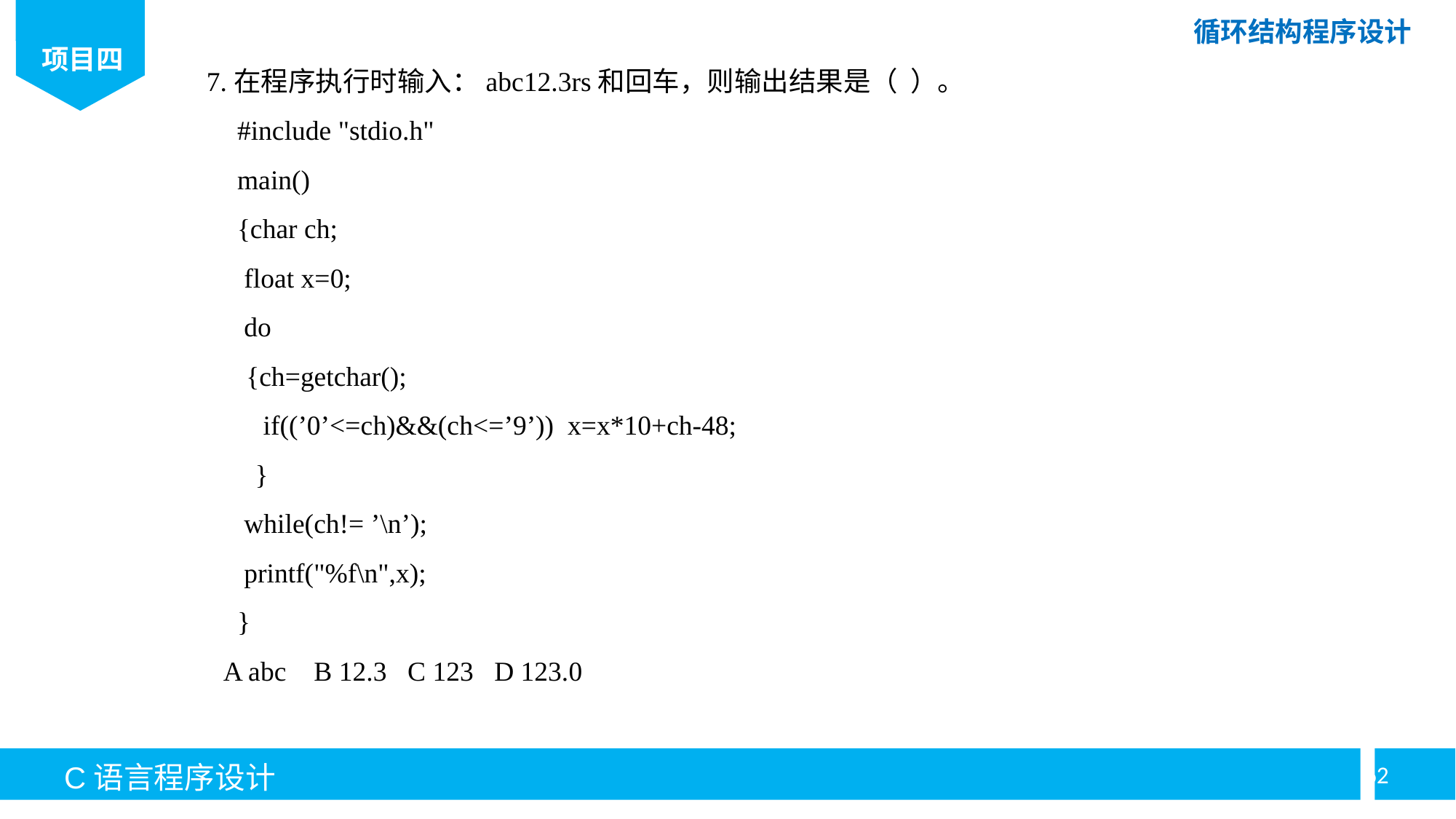

7.在程序执行时输入：abc12.3rs和回车，则输出结果是（  ）。
  #include "stdio.h"
  main()
  {char ch;
   float x=0;
   do
 {ch=getchar();
if((’0’<=ch)&&(ch<=’9’))  x=x*10+ch-48;
}
   while(ch!= ’\n’);
   printf("%f\n",x);
  }
A abc    B 12.3   C 123   D 123.0